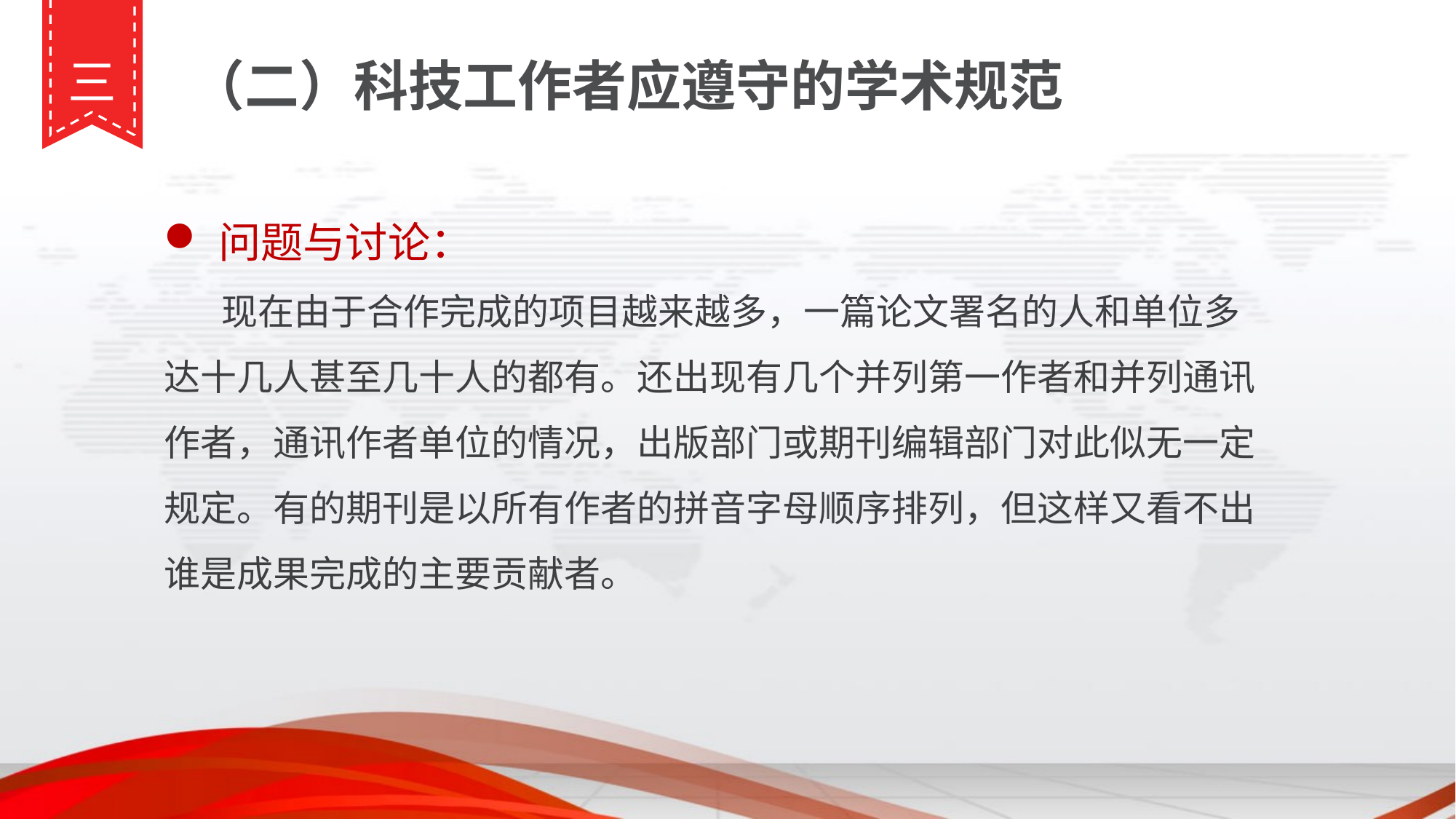

三
（二）科技工作者应遵守的学术规范
问题与讨论：
      现在由于合作完成的项目越来越多，一篇论文署名的人和单位多达十几人甚至几十人的都有。还出现有几个并列第一作者和并列通讯作者，通讯作者单位的情况，出版部门或期刊编辑部门对此似无一定规定。有的期刊是以所有作者的拼音字母顺序排列，但这样又看不出谁是成果完成的主要贡献者。